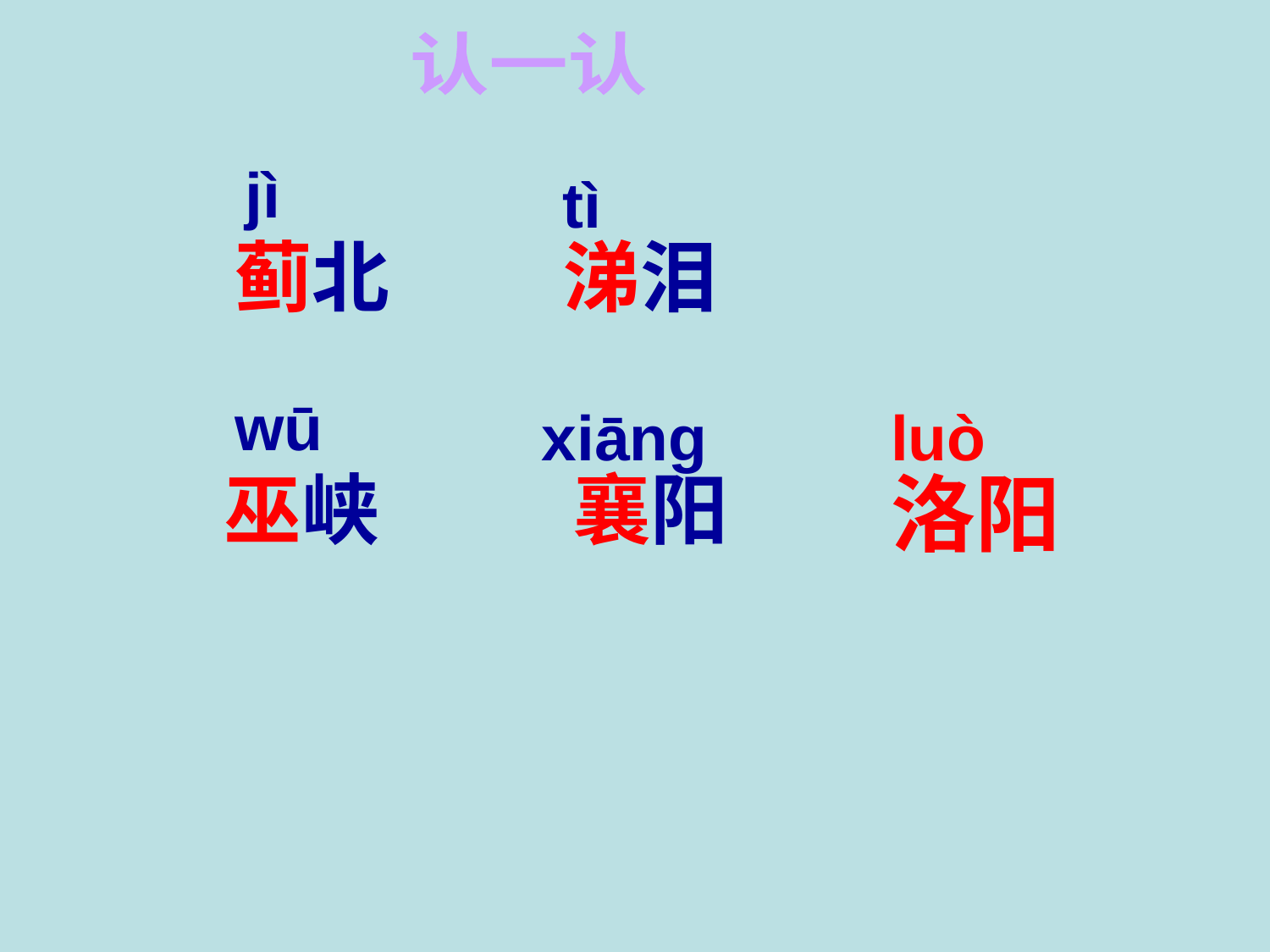

认一认
jì
tì
蓟北
涕泪
wū
xiānɡ
luò
巫峡
襄阳
洛阳